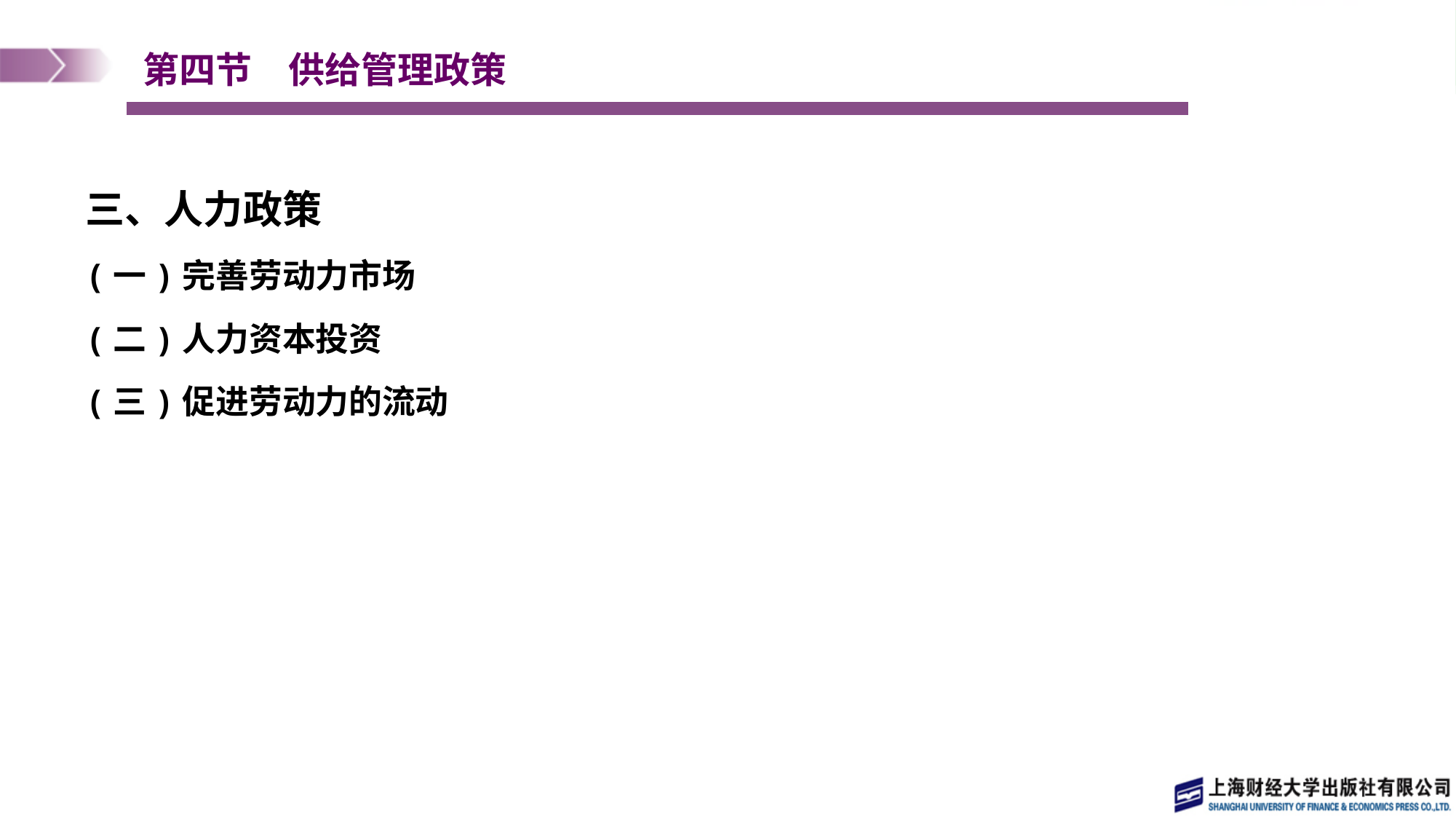

# 第四节　供给管理政策
三、人力政策
(一)完善劳动力市场
(二)人力资本投资
(三)促进劳动力的流动